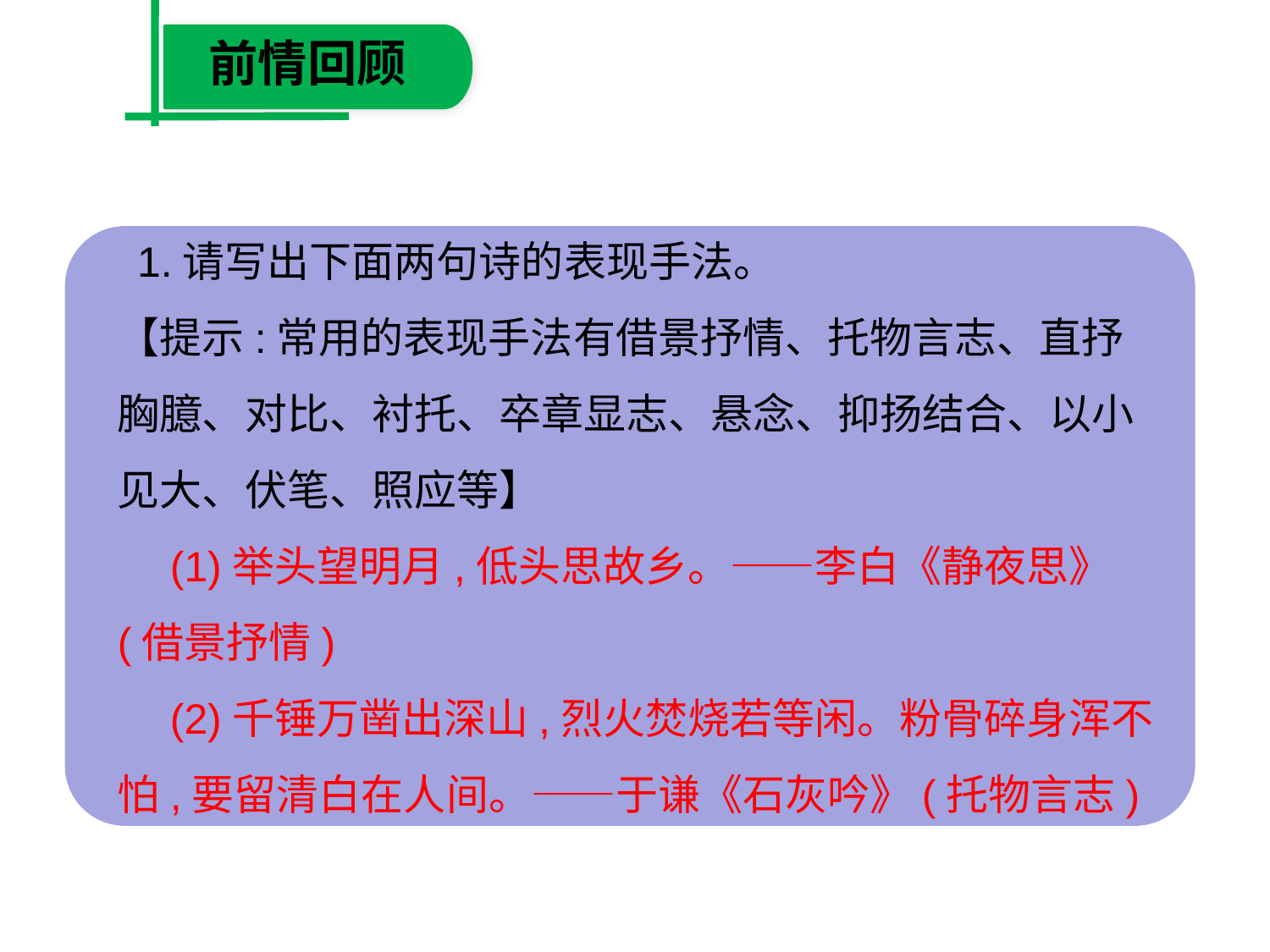

前情回顾
　1.请写出下面两句诗的表现手法。
【提示:常用的表现手法有借景抒情、托物言志、直抒胸臆、对比、衬托、卒章显志、悬念、抑扬结合、以小见大、伏笔、照应等】
　(1)举头望明月,低头思故乡。——李白《静夜思》(借景抒情)
　(2)千锤万凿出深山,烈火焚烧若等闲。粉骨碎身浑不怕,要留清白在人间。——于谦《石灰吟》(托物言志)